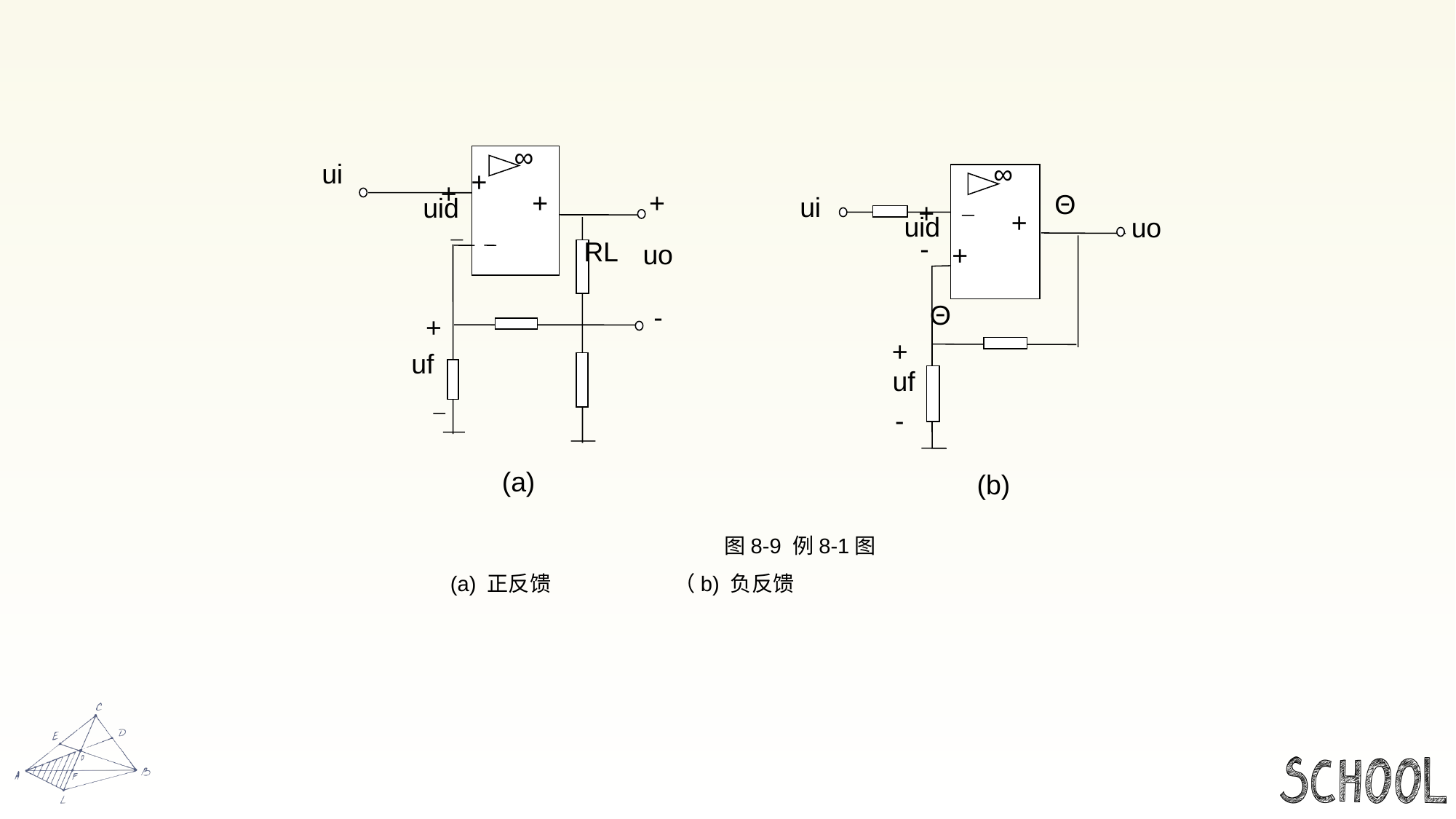

#

∞

ui

+

+

+

+

uid

RL

uo

-

+

uf

(a)

∞

+

+

Θ

ui

+

uid

uo

-

Θ

+

uf

-

(b)

图8-9 例8-1图

     (a) 正反馈                          （b) 负反馈